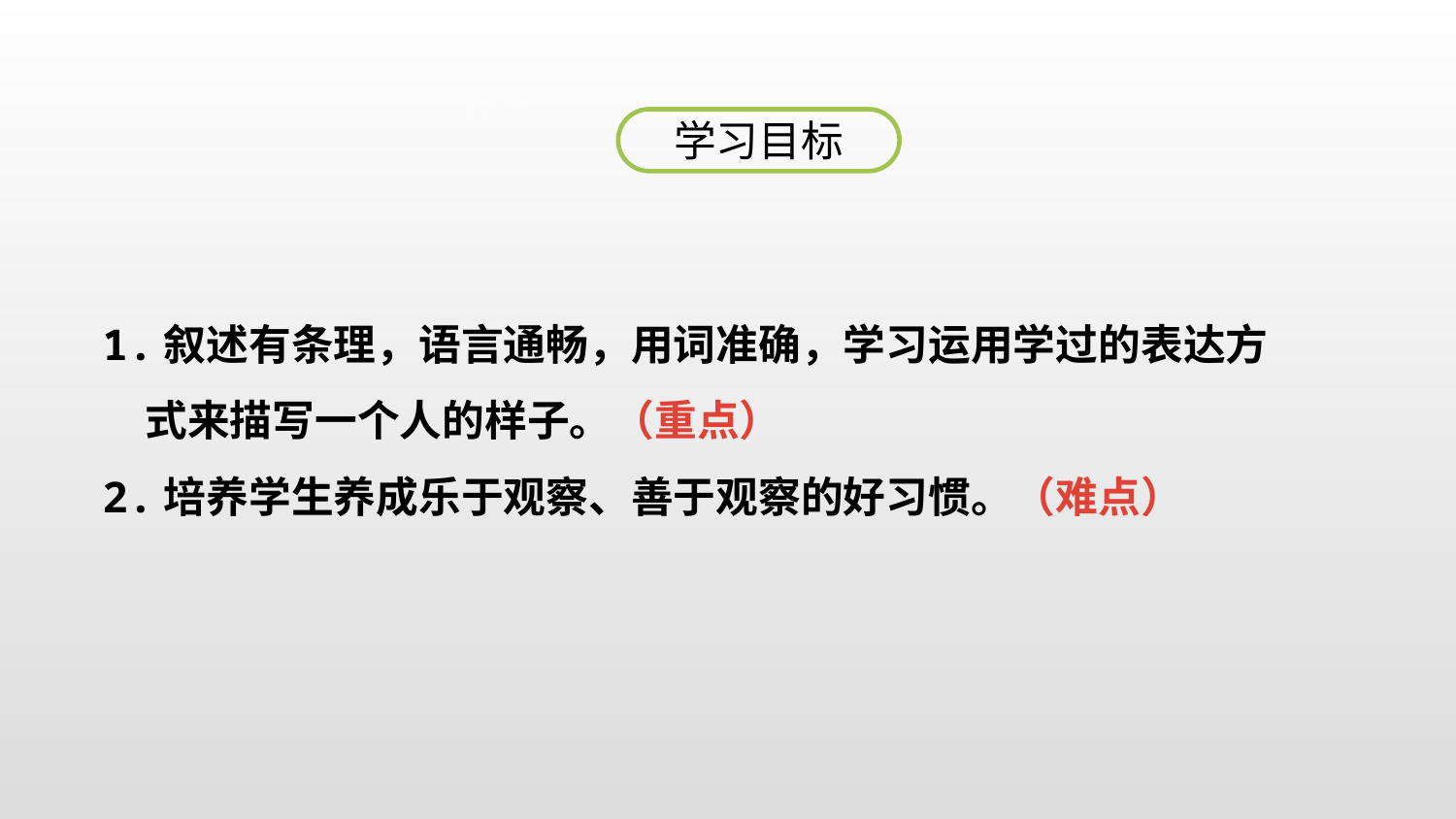

学习目标
1.叙述有条理，语言通畅，用词准确，学习运用学过的表达方式来描写一个人的样子。（重点）
2.培养学生养成乐于观察、善于观察的好习惯。（难点）